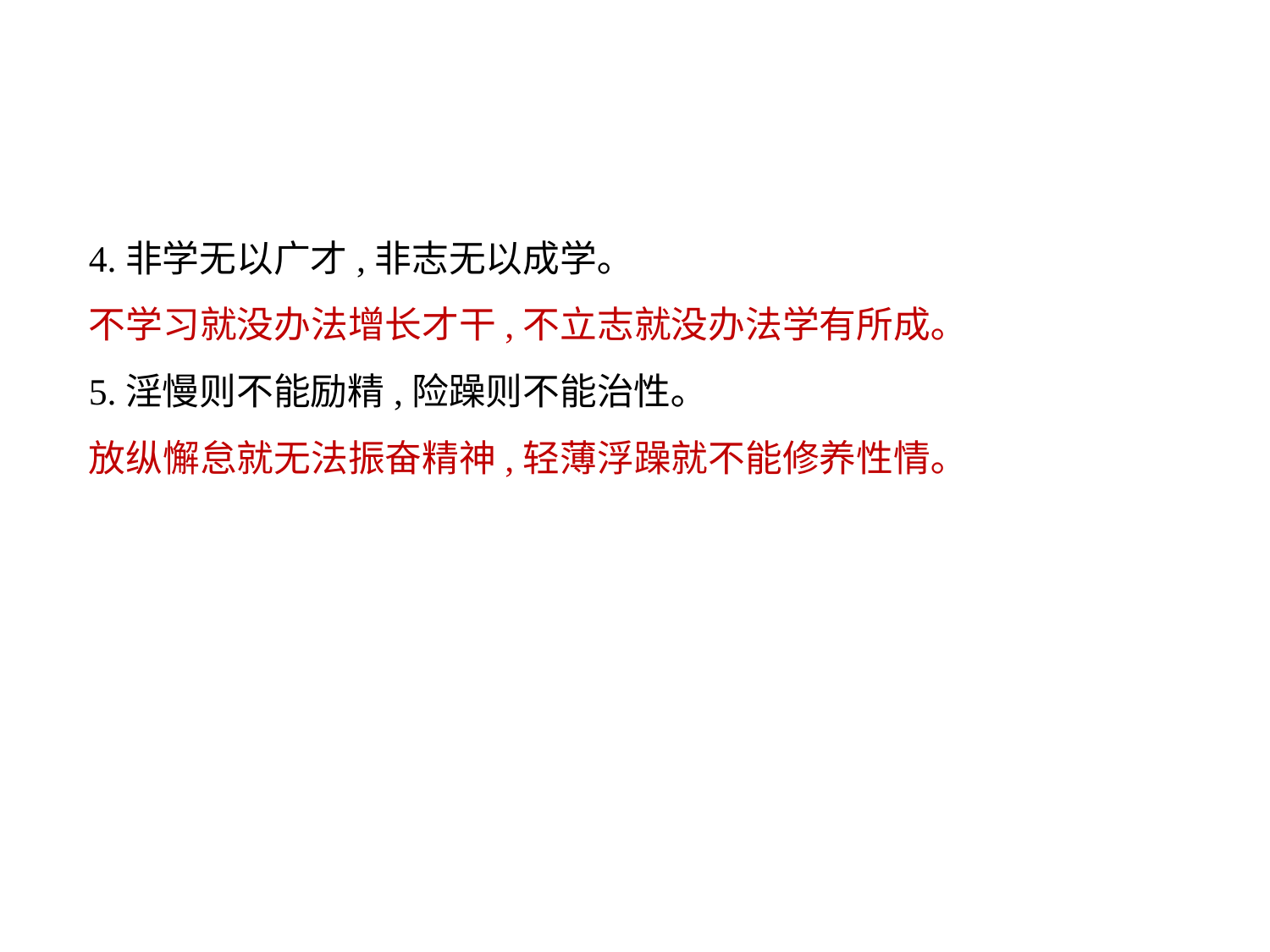

4.非学无以广才,非志无以成学｡
不学习就没办法增长才干,不立志就没办法学有所成｡
5.淫慢则不能励精,险躁则不能治性｡
放纵懈怠就无法振奋精神,轻薄浮躁就不能修养性情｡